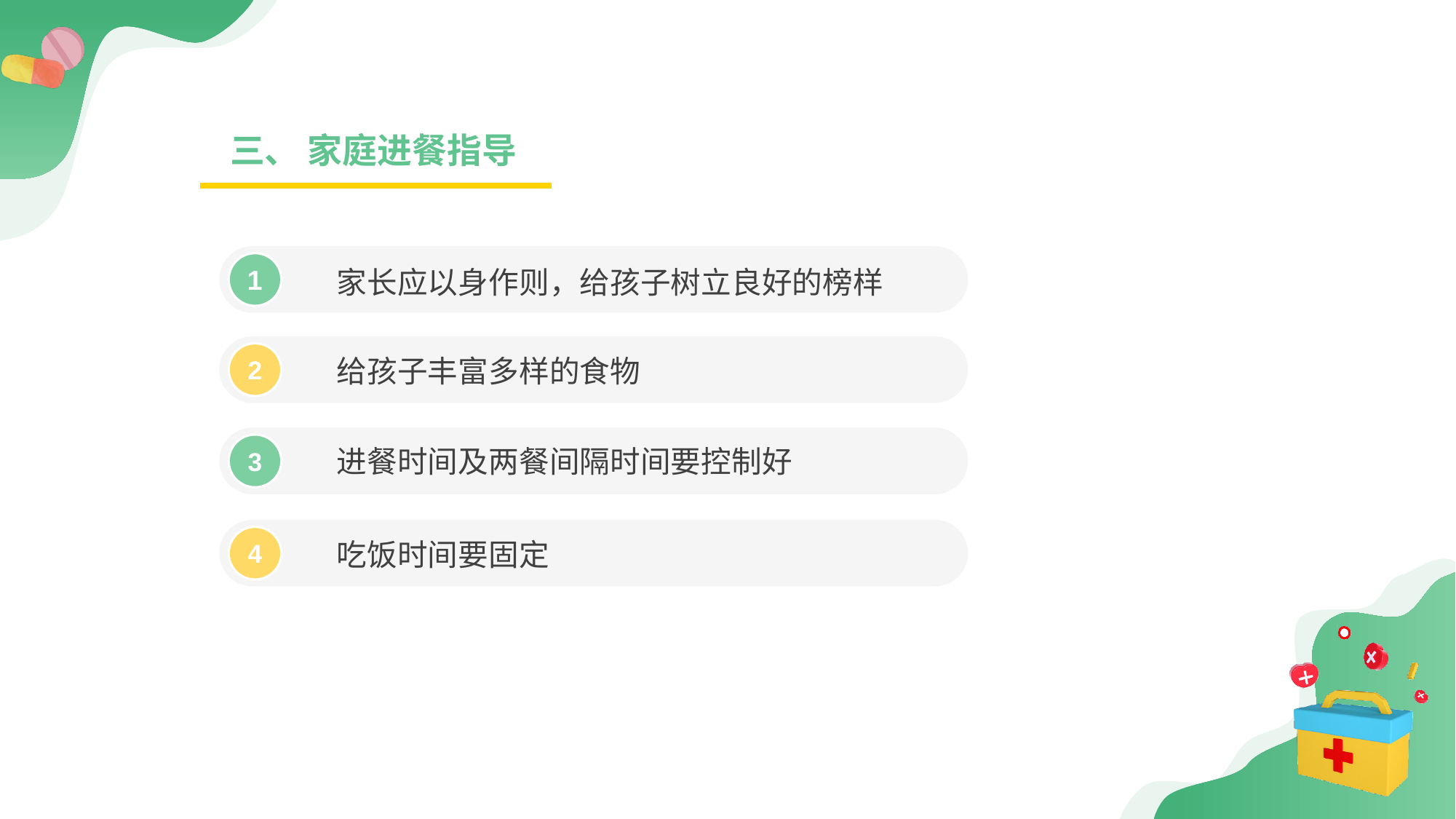

三、 家庭进餐指导
家长应以身作则，给孩子树立良好的榜样

1
给孩子丰富多样的食物

2
进餐时间及两餐间隔时间要控制好

3
吃饭时间要固定

4